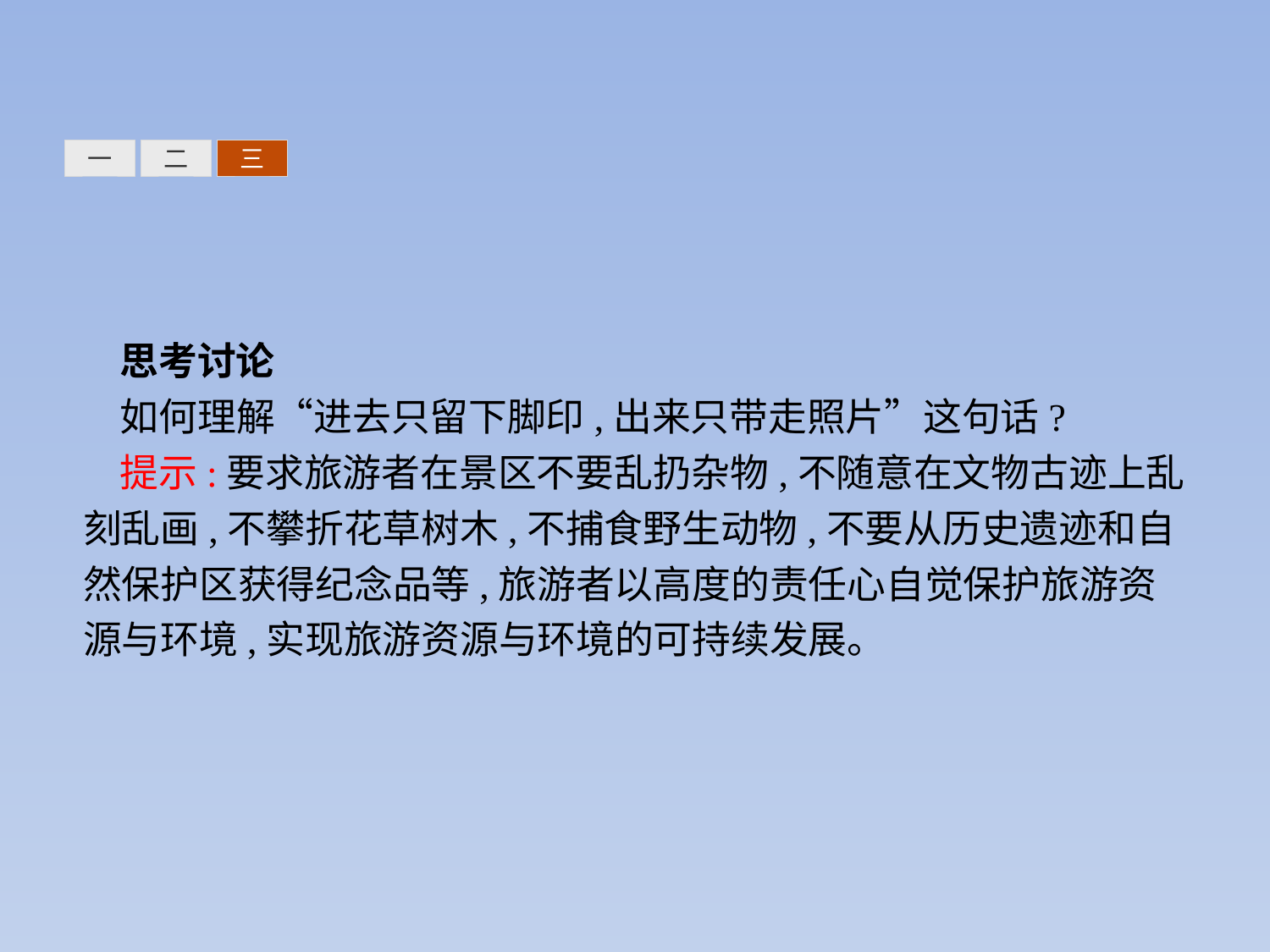

三
一
二
思考讨论
如何理解“进去只留下脚印,出来只带走照片”这句话?
提示:要求旅游者在景区不要乱扔杂物,不随意在文物古迹上乱刻乱画,不攀折花草树木,不捕食野生动物,不要从历史遗迹和自然保护区获得纪念品等,旅游者以高度的责任心自觉保护旅游资源与环境,实现旅游资源与环境的可持续发展。